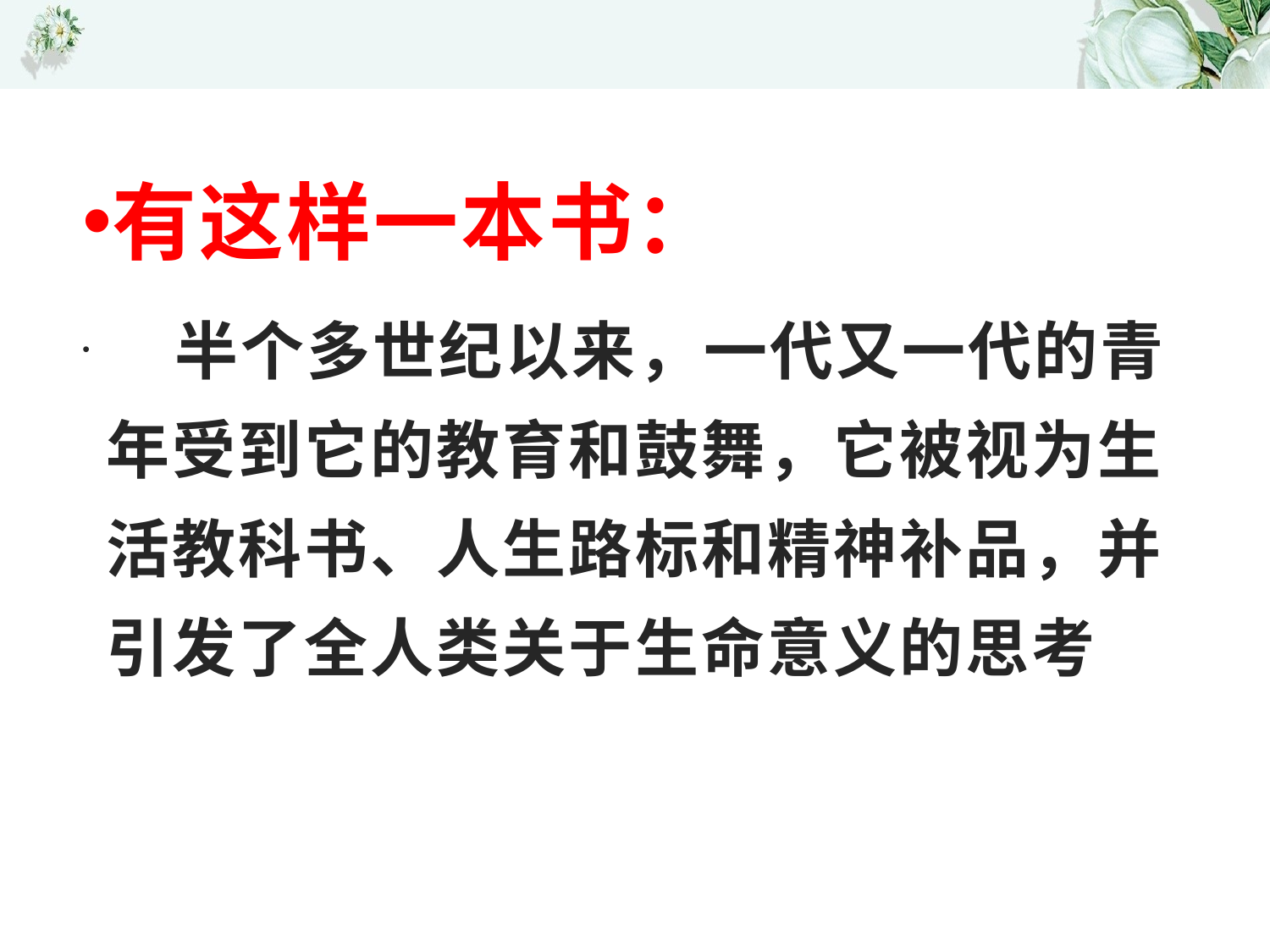

#
有这样一本书：
      半个多世纪以来，一代又一代的青年受到它的教育和鼓舞，它被视为生活教科书、人生路标和精神补品，并引发了全人类关于生命意义的思考